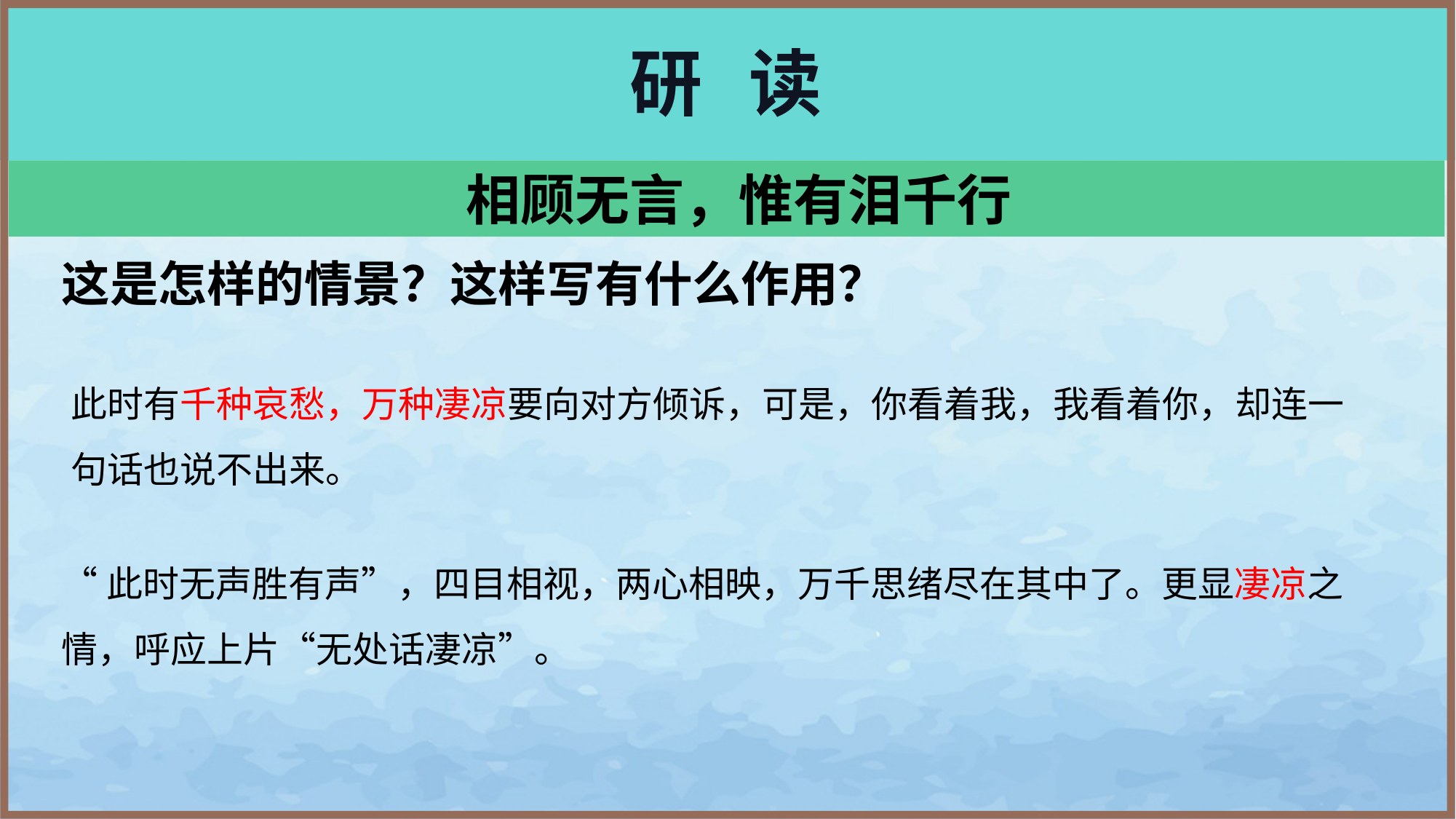

# 研  读
相顾无言，惟有泪千行
这是怎样的情景？这样写有什么作用？
此时有千种哀愁，万种凄凉要向对方倾诉，可是，你看着我，我看着你，却连一句话也说不出来。
“此时无声胜有声”，四目相视，两心相映，万千思绪尽在其中了。更显凄凉之情，呼应上片“无处话凄凉”。